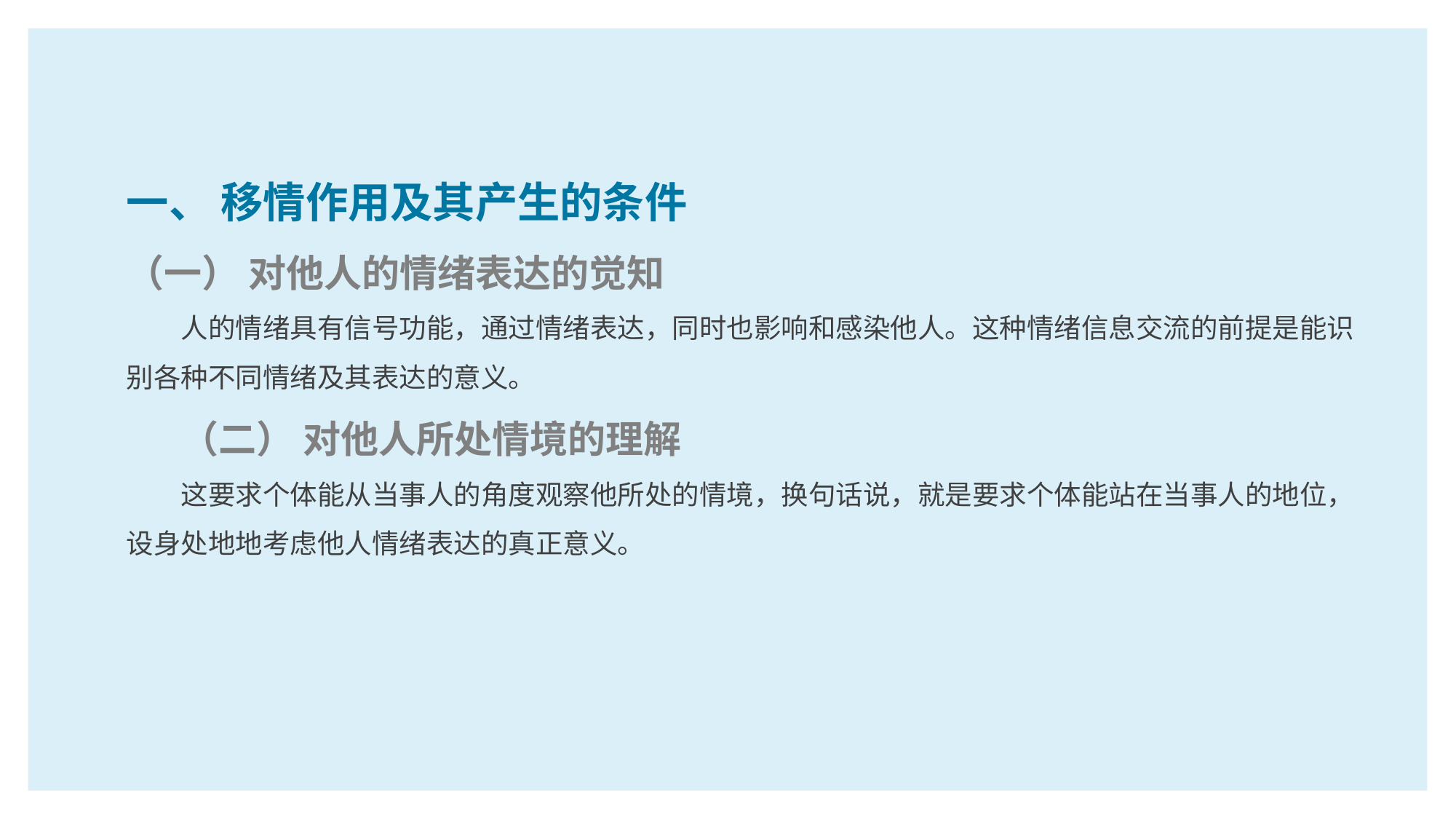

一、 移情作用及其产生的条件
（一） 对他人的情绪表达的觉知
人的情绪具有信号功能，通过情绪表达，同时也影响和感染他人。这种情绪信息交流的前提是能识别各种不同情绪及其表达的意义。
（二） 对他人所处情境的理解
这要求个体能从当事人的角度观察他所处的情境，换句话说，就是要求个体能站在当事人的地位，设身处地地考虑他人情绪表达的真正意义。